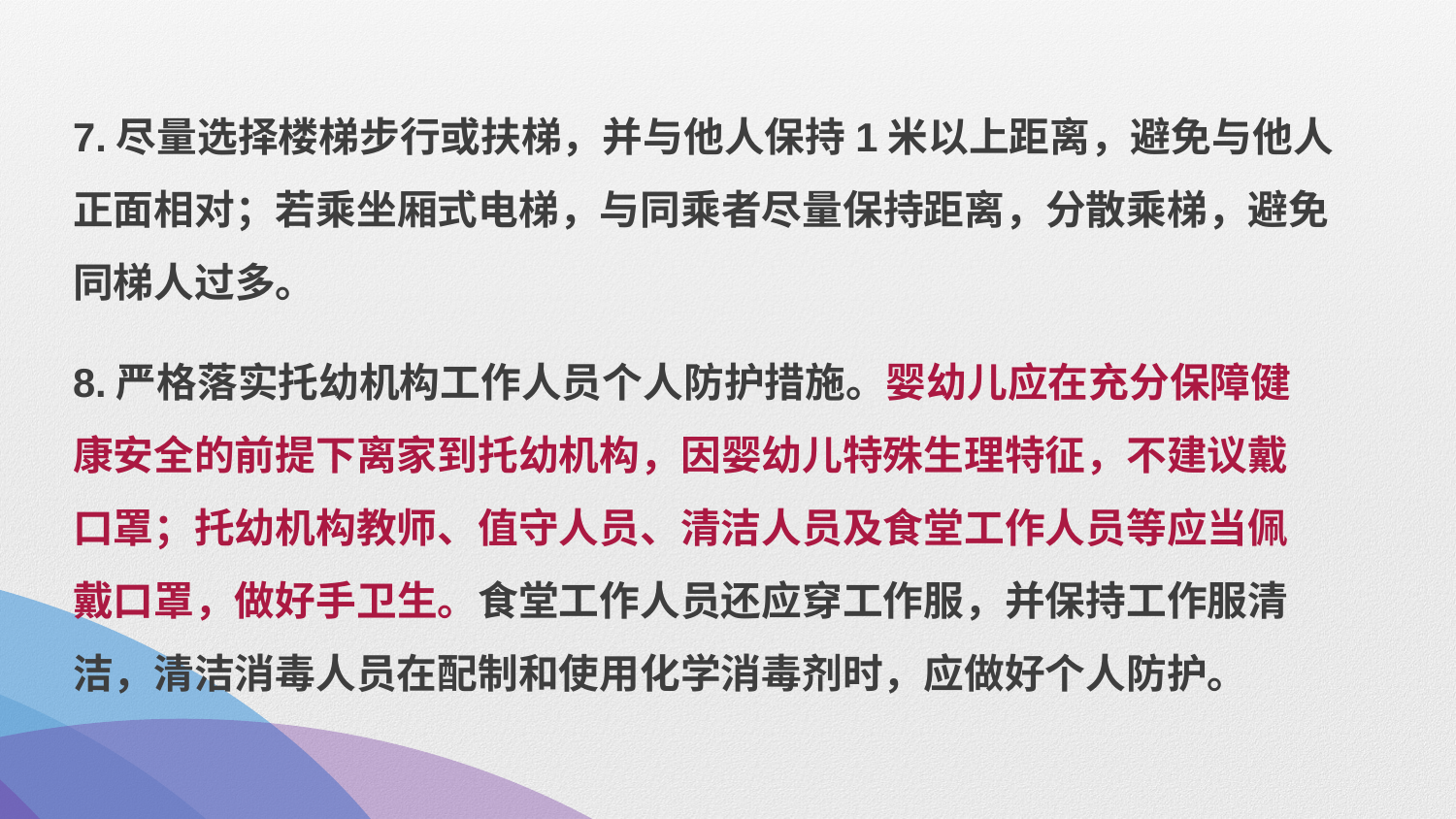

7.尽量选择楼梯步行或扶梯，并与他人保持1米以上距离，避免与他人正面相对；若乘坐厢式电梯，与同乘者尽量保持距离，分散乘梯，避免同梯人过多。
8.严格落实托幼机构工作人员个人防护措施。婴幼儿应在充分保障健康安全的前提下离家到托幼机构，因婴幼儿特殊生理特征，不建议戴口罩；托幼机构教师、值守人员、清洁人员及食堂工作人员等应当佩戴口罩，做好手卫生。食堂工作人员还应穿工作服，并保持工作服清洁，清洁消毒人员在配制和使用化学消毒剂时，应做好个人防护。

部门：XXX   汇报人：xxx